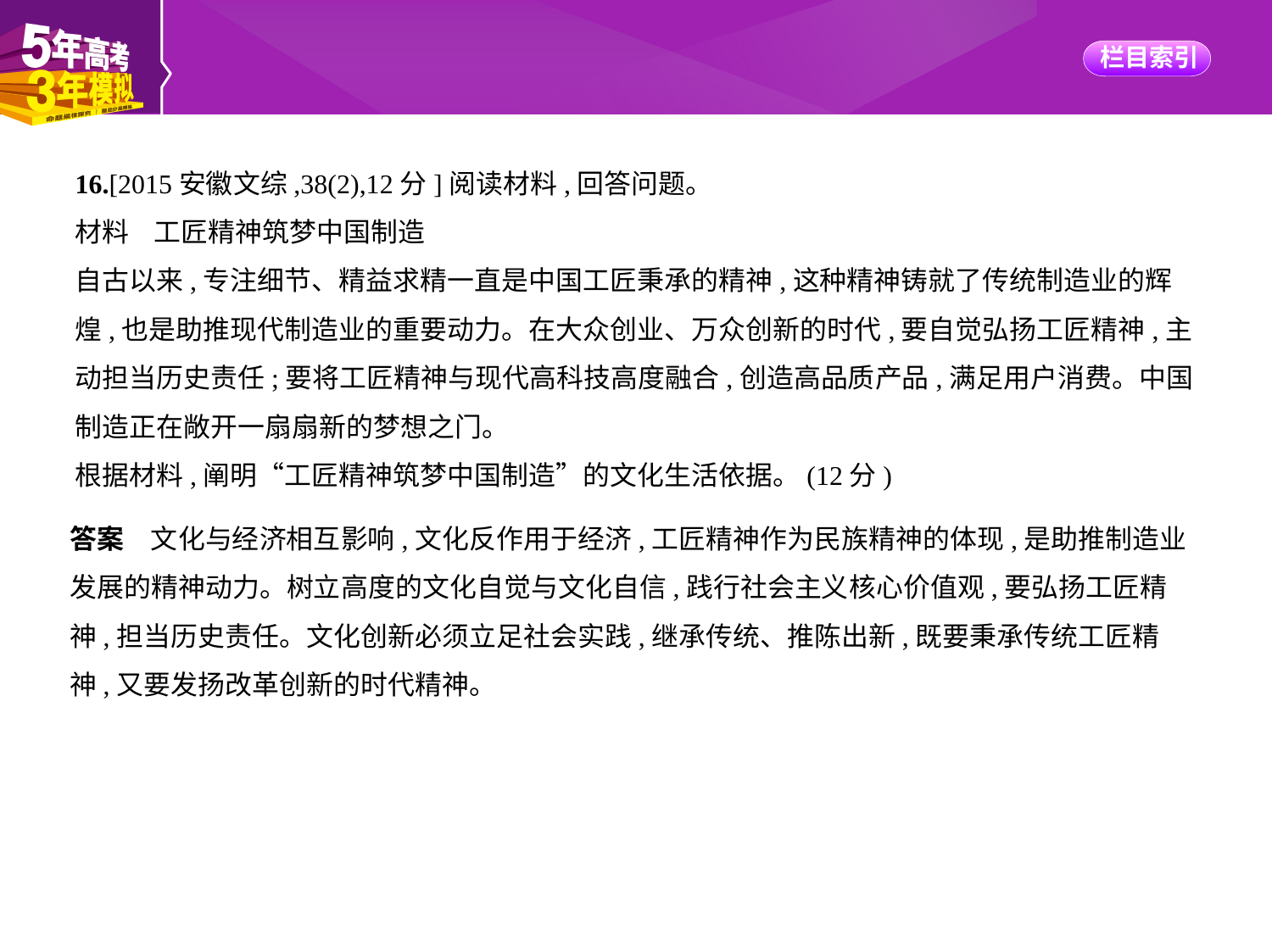

16.[2015安徽文综,38(2),12分]阅读材料,回答问题。
材料    工匠精神筑梦中国制造
自古以来,专注细节、精益求精一直是中国工匠秉承的精神,这种精神铸就了传统制造业的辉
煌,也是助推现代制造业的重要动力。在大众创业、万众创新的时代,要自觉弘扬工匠精神,主
动担当历史责任;要将工匠精神与现代高科技高度融合,创造高品质产品,满足用户消费。中国
制造正在敞开一扇扇新的梦想之门。
根据材料,阐明“工匠精神筑梦中国制造”的文化生活依据。(12分)
答案　文化与经济相互影响,文化反作用于经济,工匠精神作为民族精神的体现,是助推制造业
发展的精神动力。树立高度的文化自觉与文化自信,践行社会主义核心价值观,要弘扬工匠精
神,担当历史责任。文化创新必须立足社会实践,继承传统、推陈出新,既要秉承传统工匠精
神,又要发扬改革创新的时代精神。